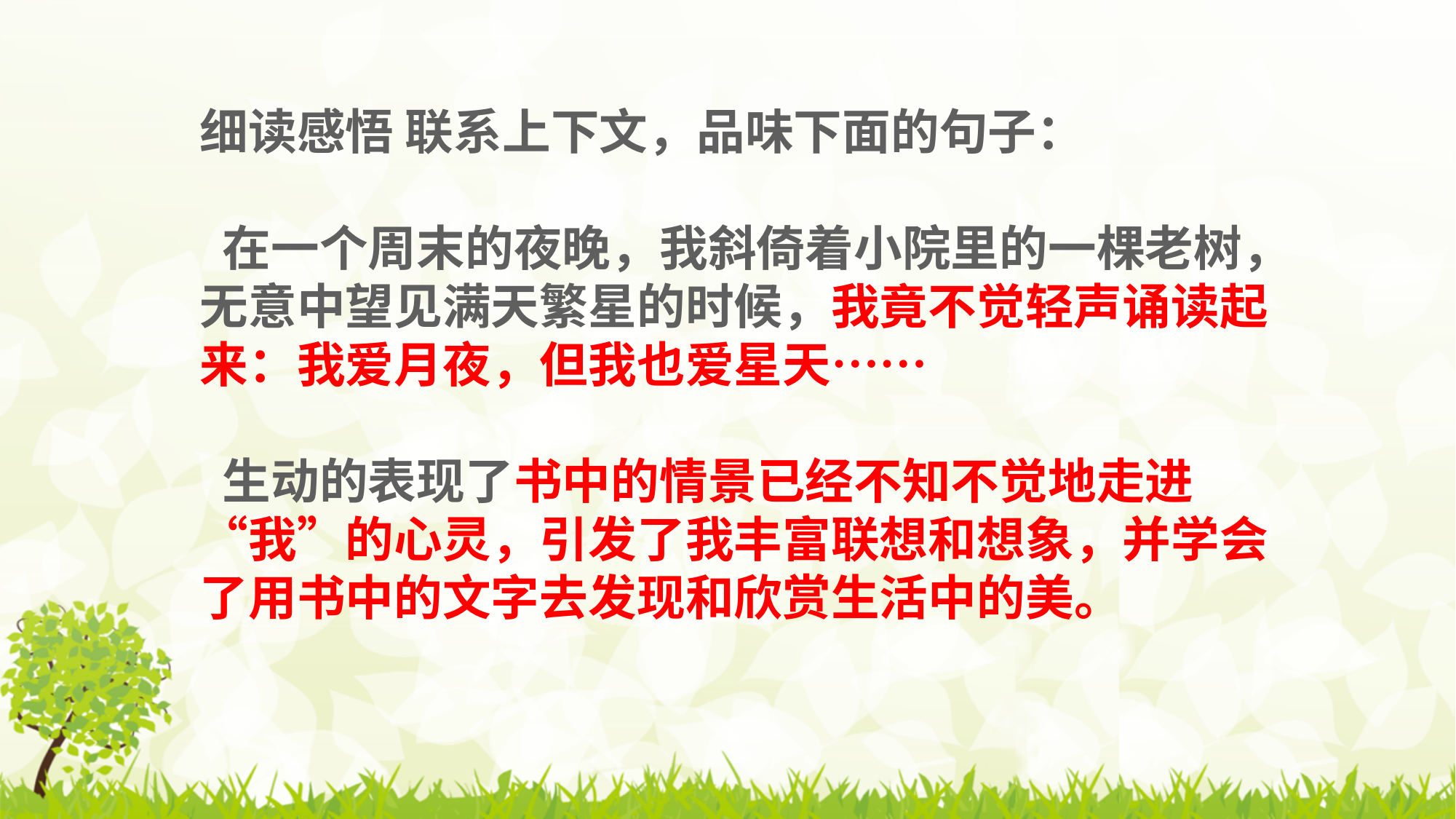

细读感悟 联系上下文，品味下面的句子：
 在一个周末的夜晚，我斜倚着小院里的一棵老树，无意中望见满天繁星的时候，我竟不觉轻声诵读起来：我爱月夜，但我也爱星天……

 生动的表现了书中的情景已经不知不觉地走进“我”的心灵，引发了我丰富联想和想象，并学会了用书中的文字去发现和欣赏生活中的美。